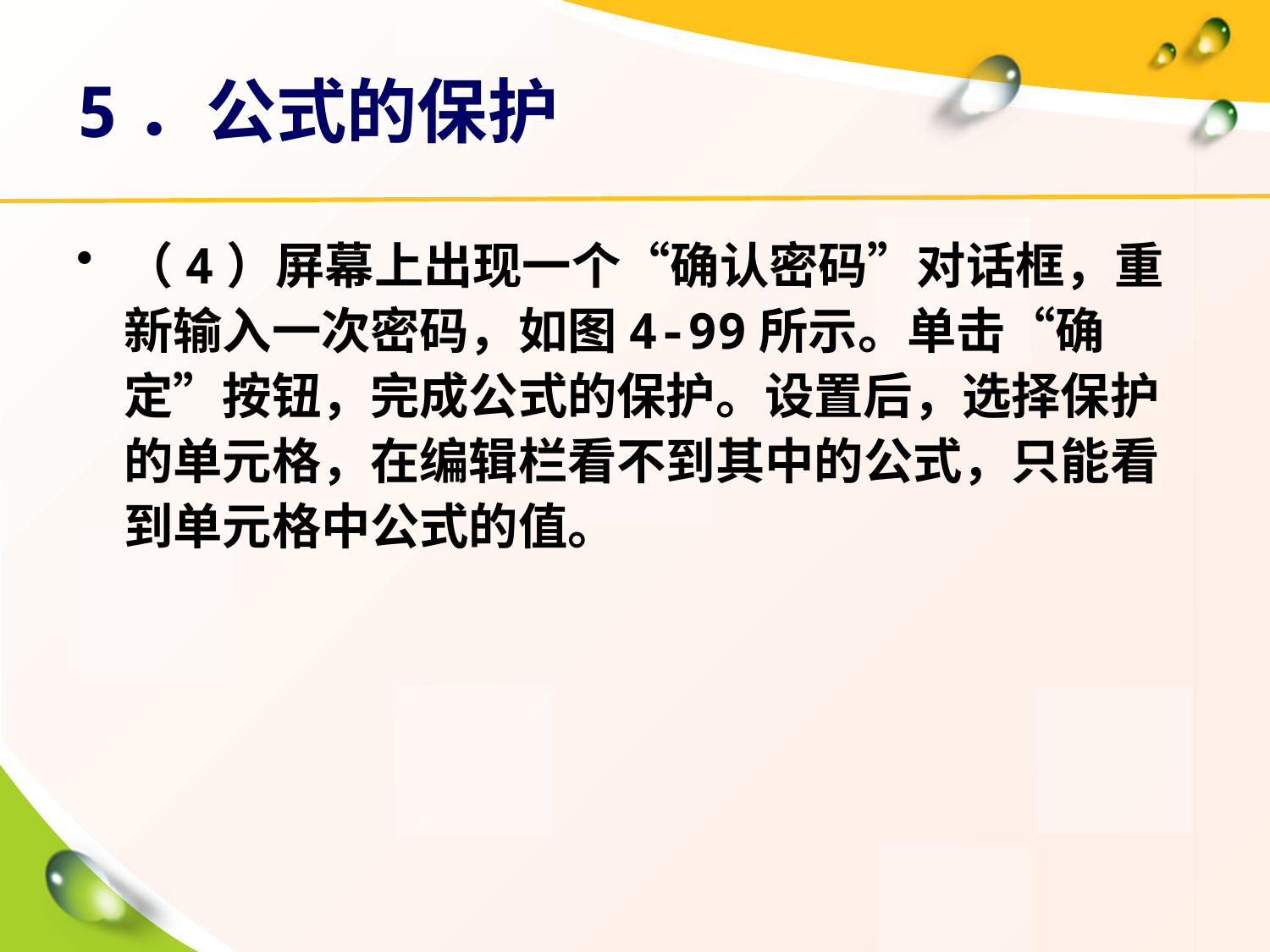

# 5．公式的保护
（4）屏幕上出现一个“确认密码”对话框，重新输入一次密码，如图4-99所示。单击“确定”按钮，完成公式的保护。设置后，选择保护的单元格，在编辑栏看不到其中的公式，只能看到单元格中公式的值。